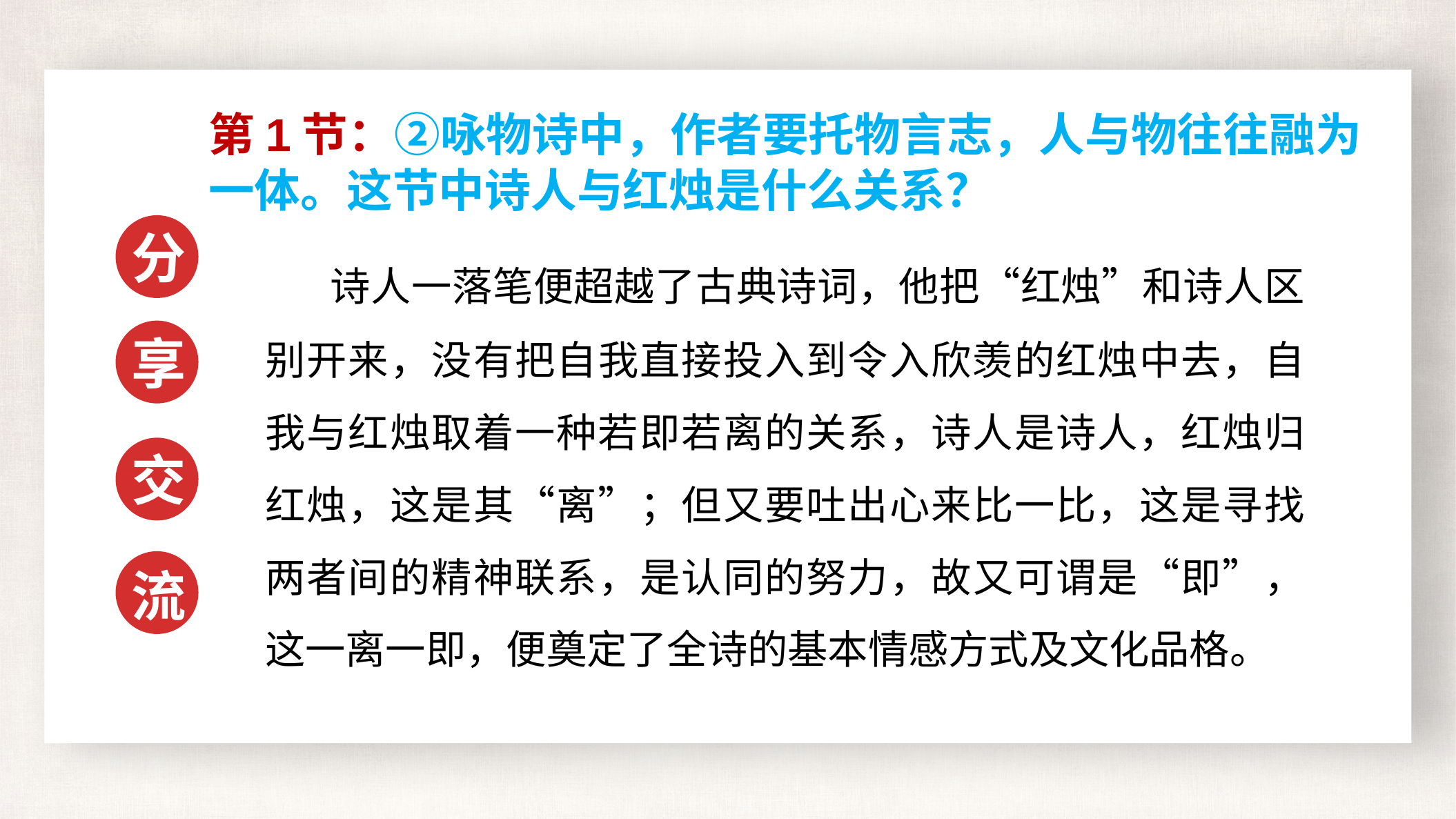

第1节：②咏物诗中，作者要托物言志，人与物往往融为一体。这节中诗人与红烛是什么关系？

分
  诗人一落笔便超越了古典诗词，他把“红烛”和诗人区别开来，没有把自我直接投入到令入欣羡的红烛中去，自我与红烛取着一种若即若离的关系，诗人是诗人，红烛归红烛，这是其“离”；但又要吐出心来比一比，这是寻找两者间的精神联系，是认同的努力，故又可谓是“即”，这一离一即，便奠定了全诗的基本情感方式及文化品格。

享

交

流